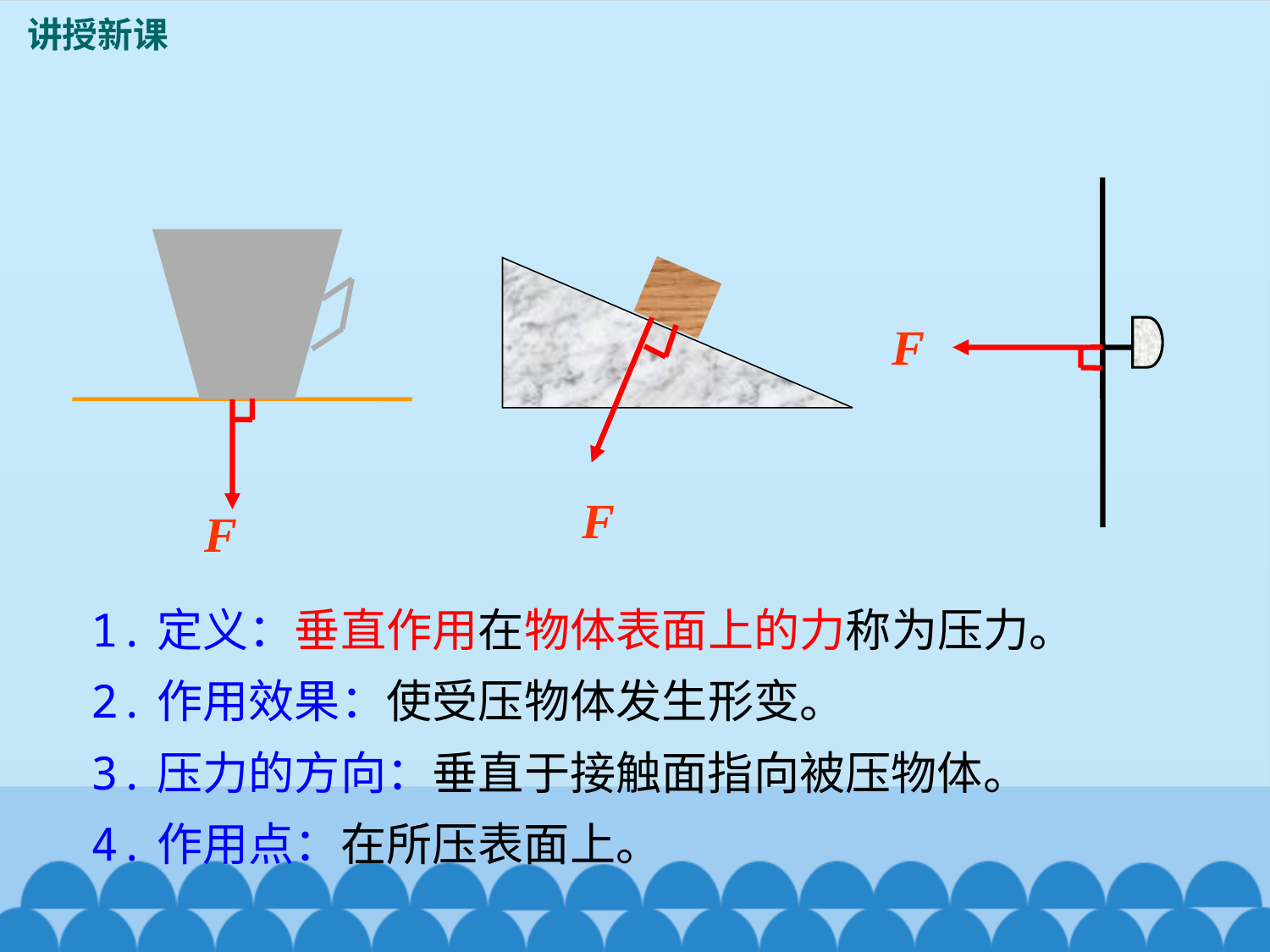

讲授新课

F

F
F
1.定义：垂直作用在物体表面上的力称为压力。
2.作用效果：使受压物体发生形变。
3.压力的方向：垂直于接触面指向被压物体。
4.作用点：在所压表面上。